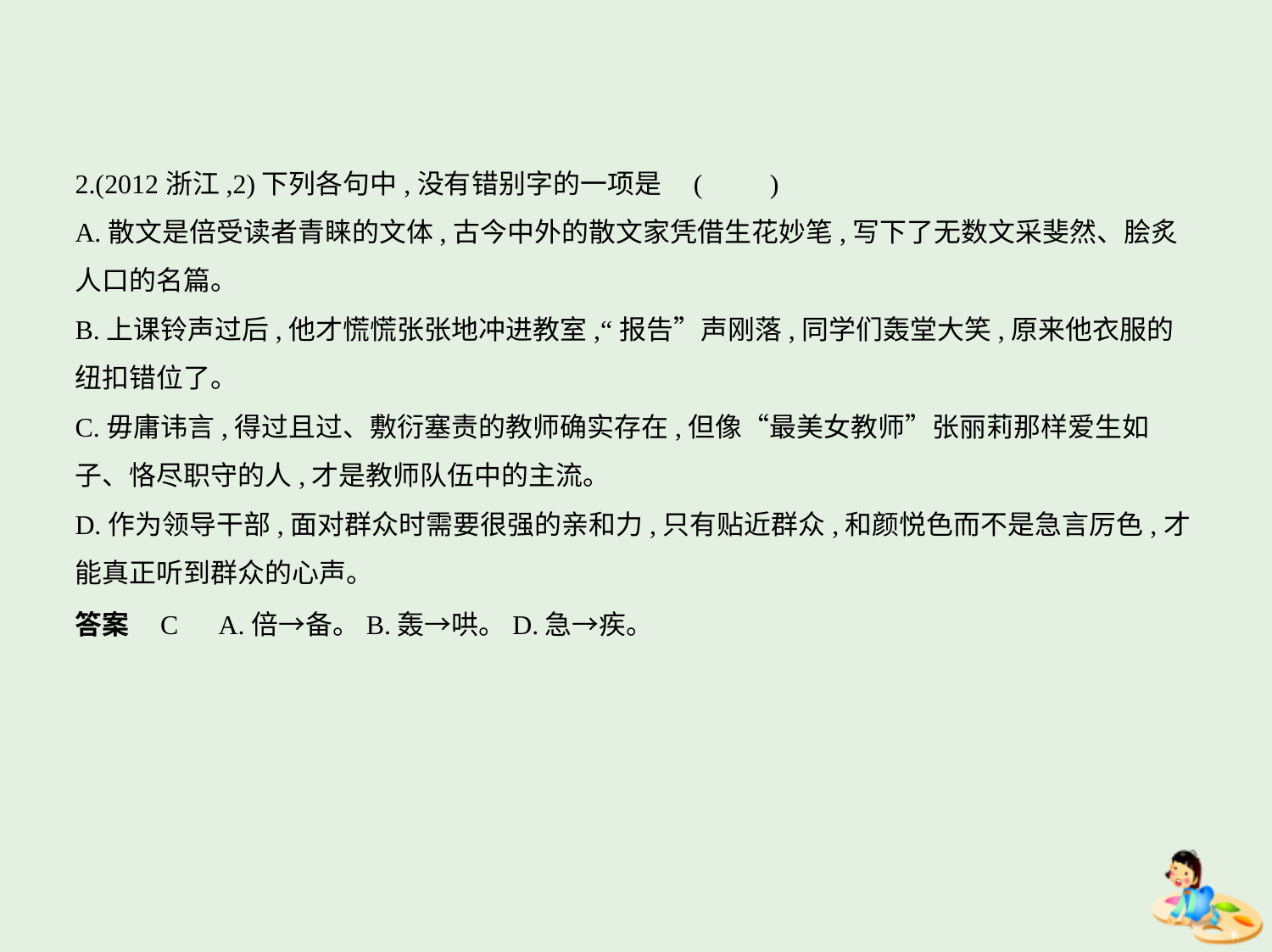

2.(2012浙江,2)下列各句中,没有错别字的一项是 (　　)
A.散文是倍受读者青睐的文体,古今中外的散文家凭借生花妙笔,写下了无数文采斐然、脍炙
人口的名篇。
B.上课铃声过后,他才慌慌张张地冲进教室,“报告”声刚落,同学们轰堂大笑,原来他衣服的
纽扣错位了。
C.毋庸讳言,得过且过、敷衍塞责的教师确实存在,但像“最美女教师”张丽莉那样爱生如
子、恪尽职守的人,才是教师队伍中的主流。
D.作为领导干部,面对群众时需要很强的亲和力,只有贴近群众,和颜悦色而不是急言厉色,才
能真正听到群众的心声。
答案    C　A.倍→备。B.轰→哄。D.急→疾。